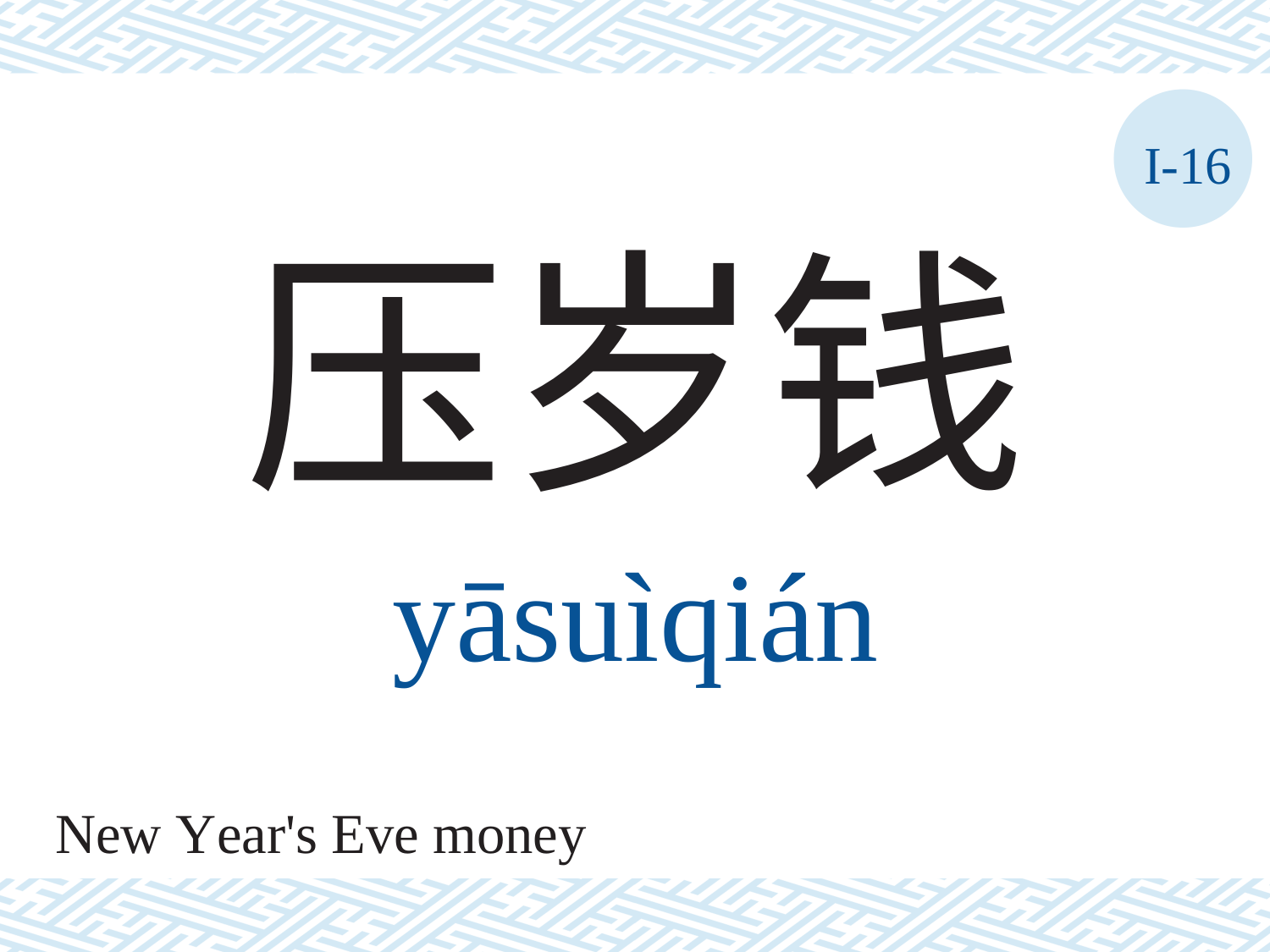

I-16
压岁钱
yāsuìqián
New Year's Eve money